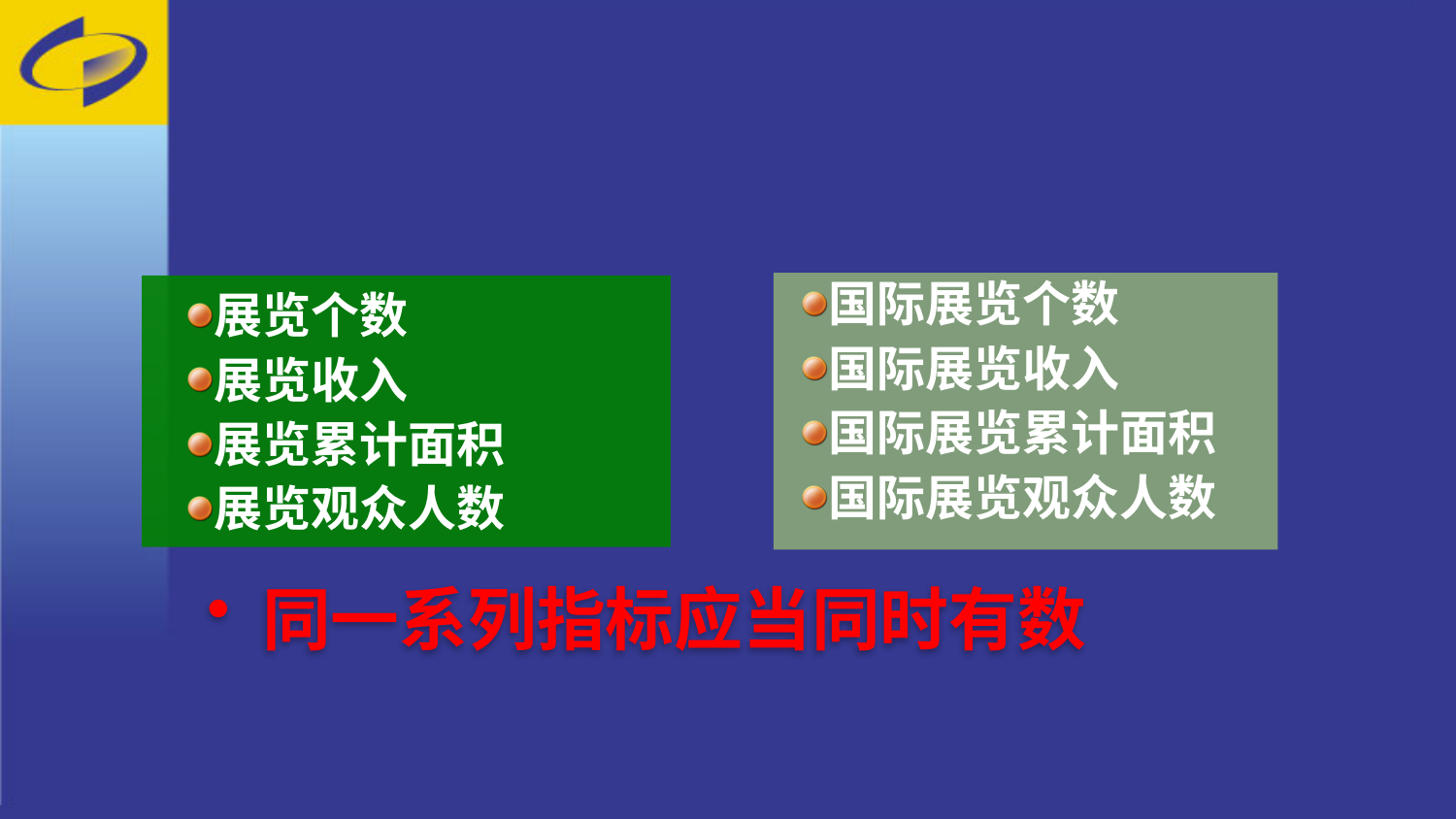

国际展览个数
国际展览收入
国际展览累计面积
国际展览观众人数

展览个数
展览收入
展览累计面积
展览观众人数
同一系列指标应当同时有数